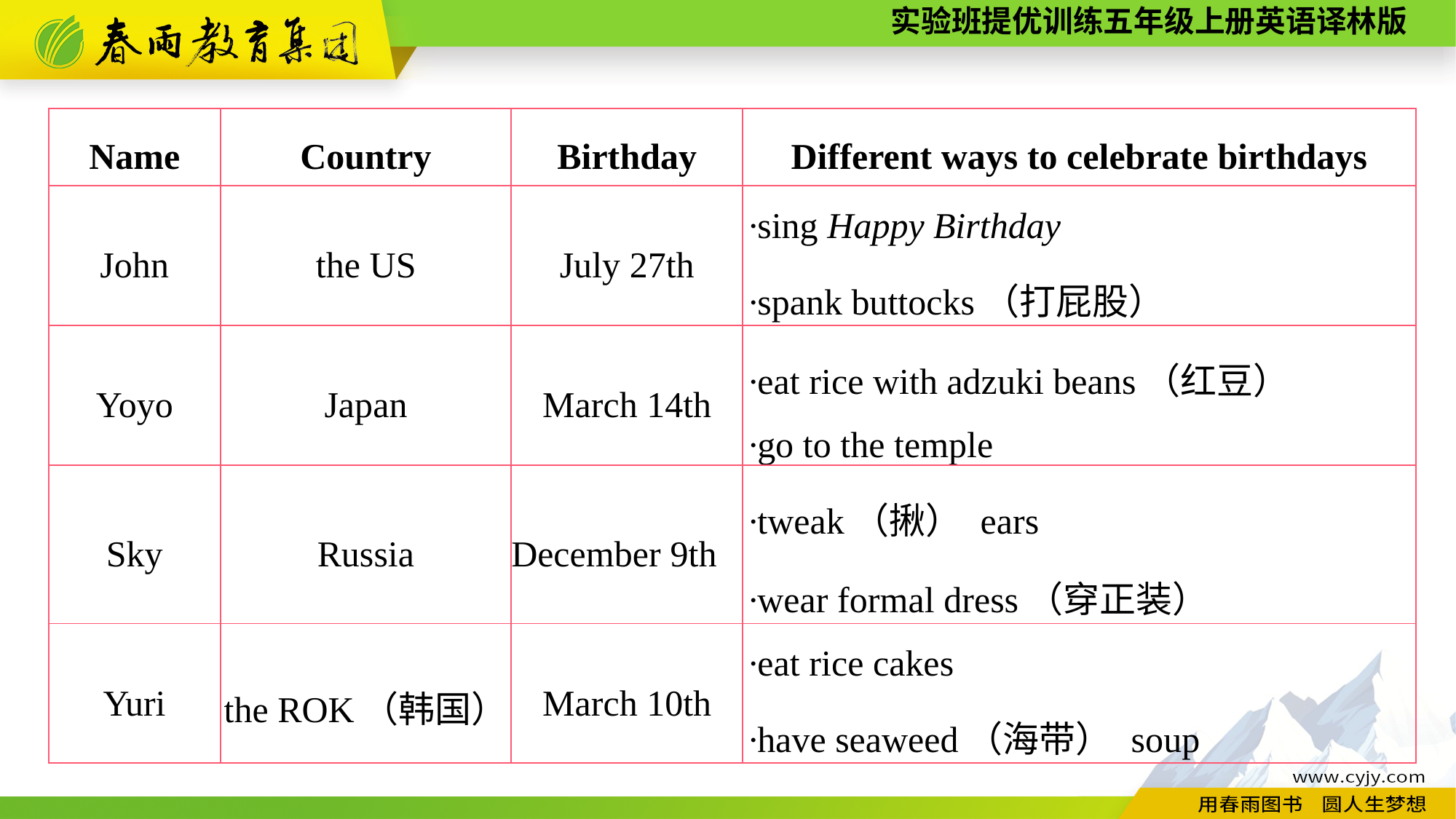

| Name | Country | Birthday | Different ways to celebrate birthdays |
| --- | --- | --- | --- |
| John | the US | July 27th | ·sing Happy Birthday ·spank buttocks（打屁股） |
| Yoyo | Japan | March 14th | ·eat rice with adzuki beans（红豆） ·go to the temple |
| Sky | Russia | December 9th | ·tweak（揪） ears ·wear formal dress（穿正装） |
| Yuri | the ROK（韩国） | March 10th | ·eat rice cakes ·have seaweed（海带） soup |